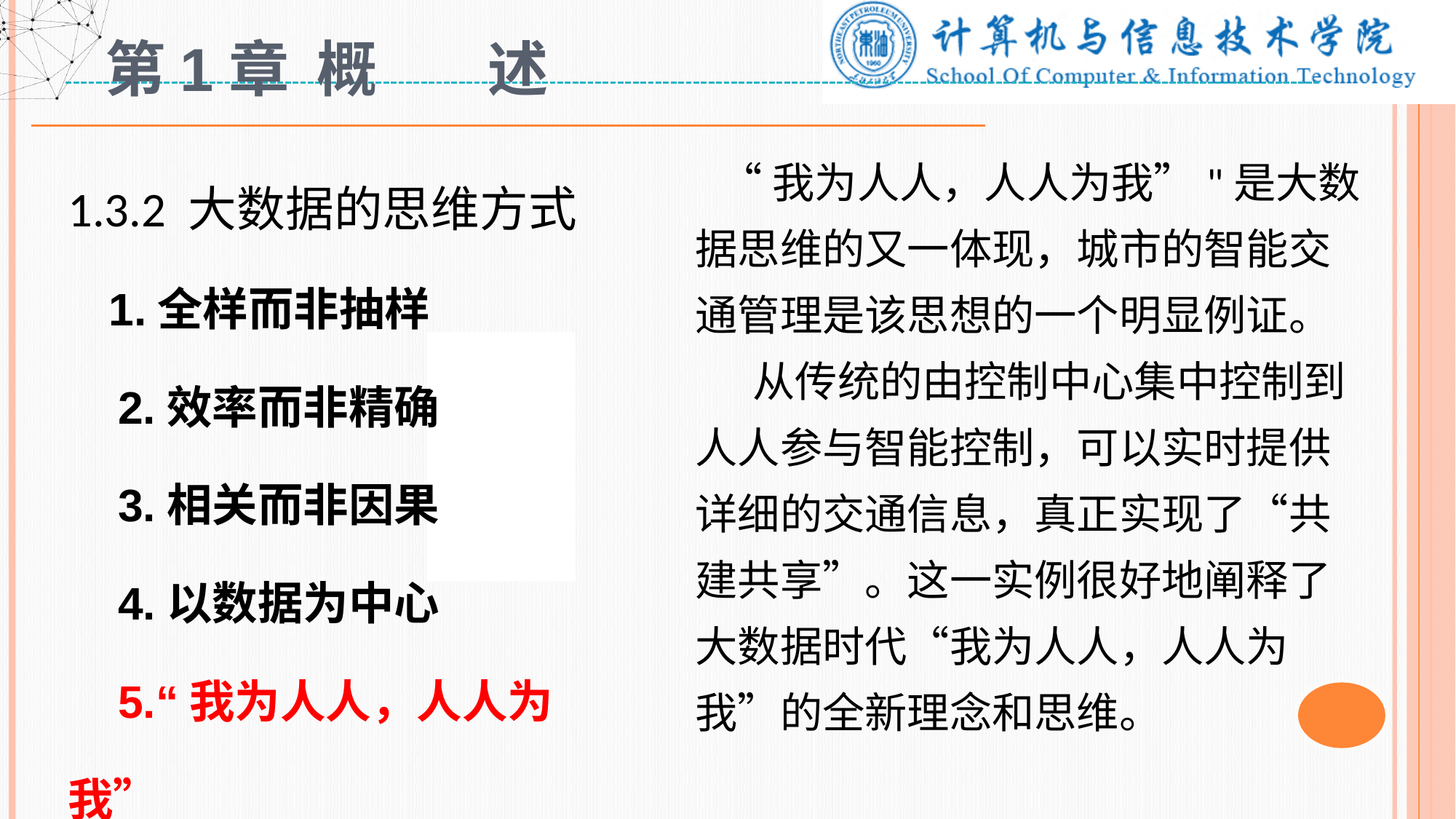

# 第1章  概        述
1.3.2 大数据的思维方式
    1.全样而非抽样
    2.效率而非精确
    3.相关而非因果
    4.以数据为中心
    5.“我为人人，人人为我”
   “我为人人，人人为我”"是大数据思维的又一体现，城市的智能交通管理是该思想的一个明显例证。
     从传统的由控制中心集中控制到人人参与智能控制，可以实时提供详细的交通信息，真正实现了“共建共享”。这一实例很好地阐释了大数据时代“我为人人，人人为我”的全新理念和思维。